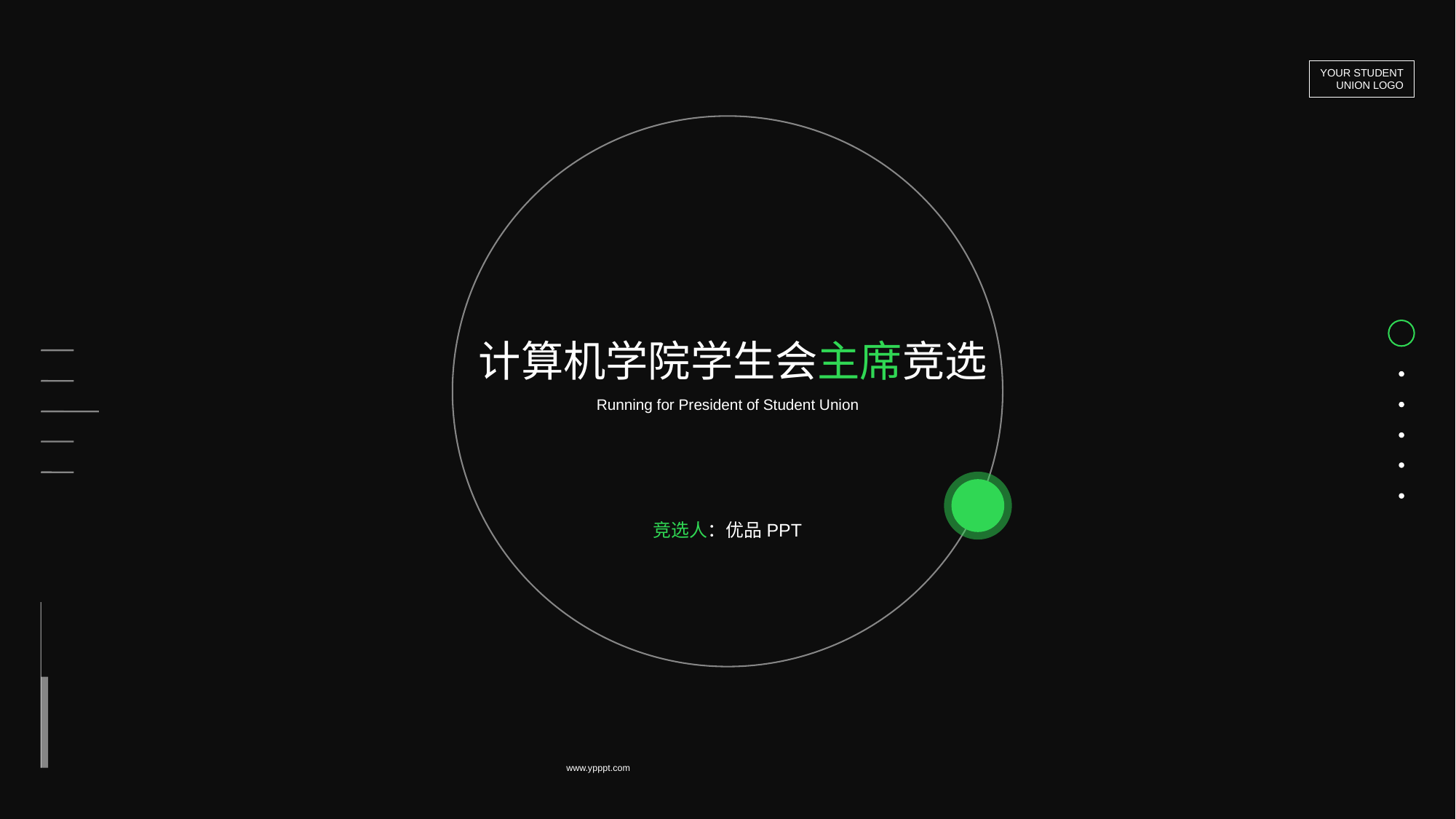

YOUR STUDENT
UNION LOGO

计算机学院学生会主席竞选

Running for President of Student Union

竞选人：优品PPT

www.ypppt.com